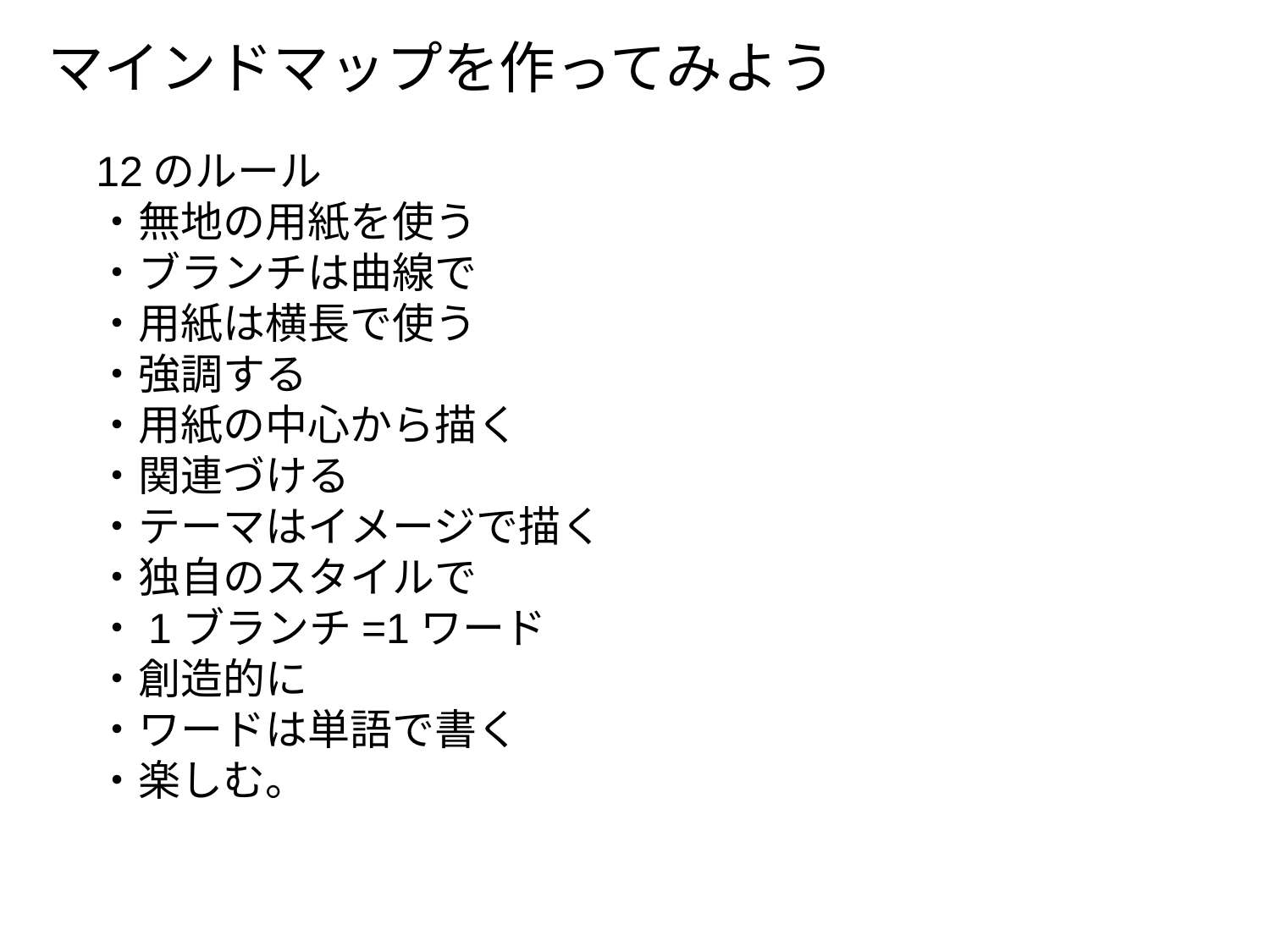

マインドマップを作ってみよう

12のルール
・無地の用紙を使う
・ブランチは曲線で
・用紙は横長で使う
・強調する
・用紙の中心から描く
・関連づける
・テーマはイメージで描く
・独自のスタイルで
・1ブランチ=1ワード
・創造的に
・ワードは単語で書く
・楽しむ。